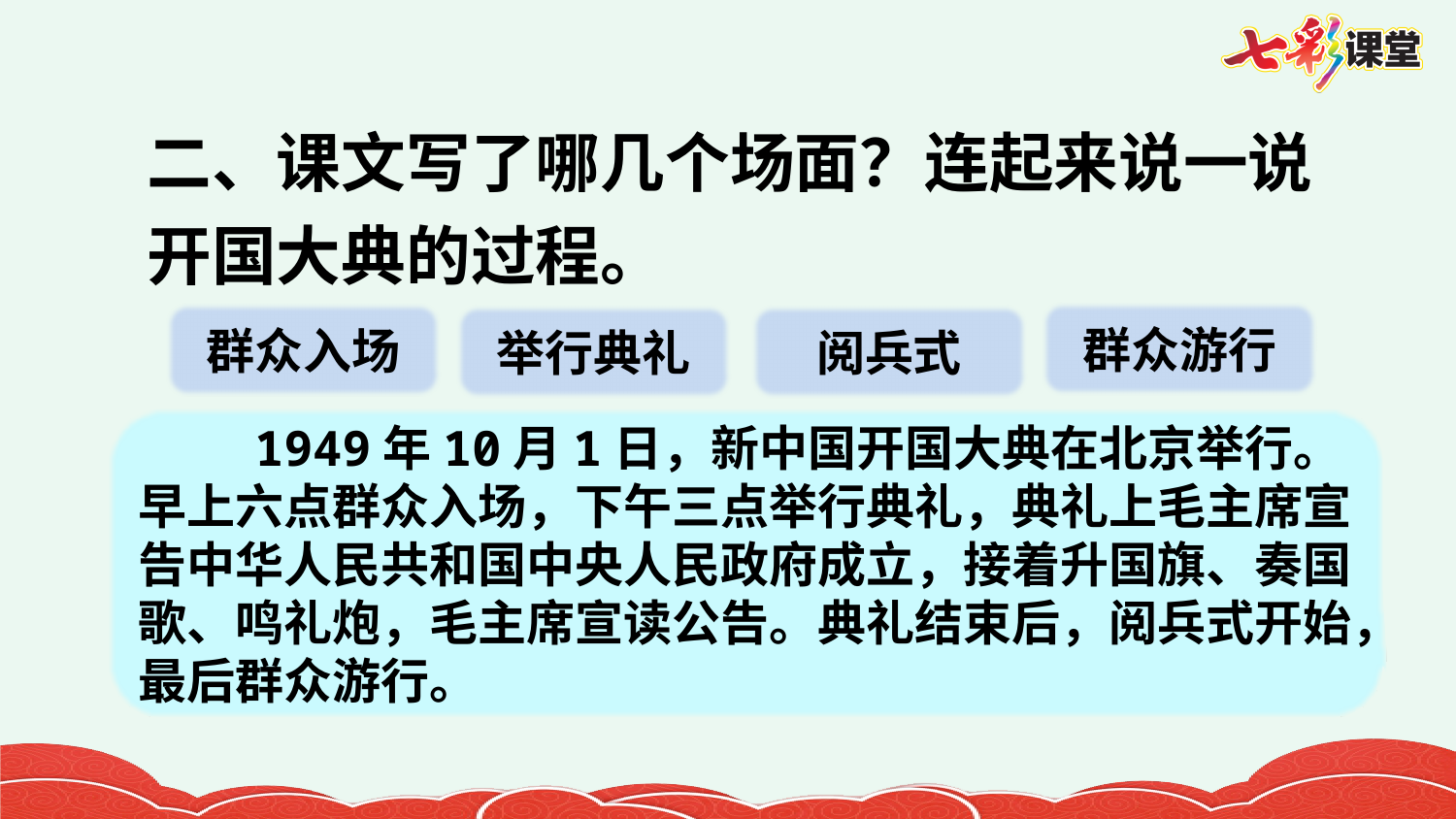

二、课文写了哪几个场面？连起来说一说开国大典的过程。
群众游行
群众入场
举行典礼
阅兵式
    1949年10月1日，新中国开国大典在北京举行。早上六点群众入场，下午三点举行典礼，典礼上毛主席宣告中华人民共和国中央人民政府成立，接着升国旗、奏国歌、鸣礼炮，毛主席宣读公告。典礼结束后，阅兵式开始，最后群众游行。